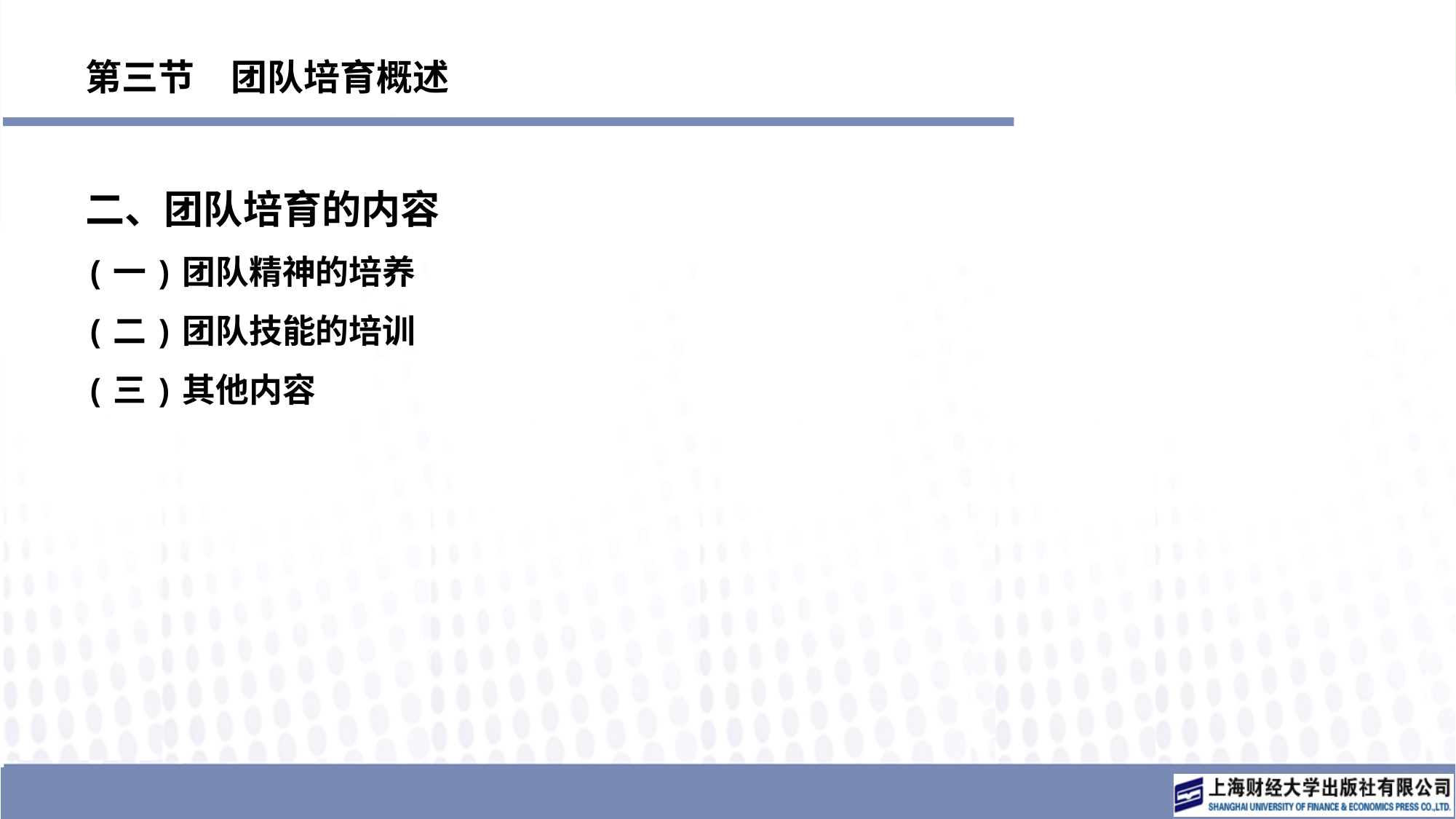

# 第三节　团队培育概述
二、团队培育的内容
(一)团队精神的培养
(二)团队技能的培训
(三)其他内容